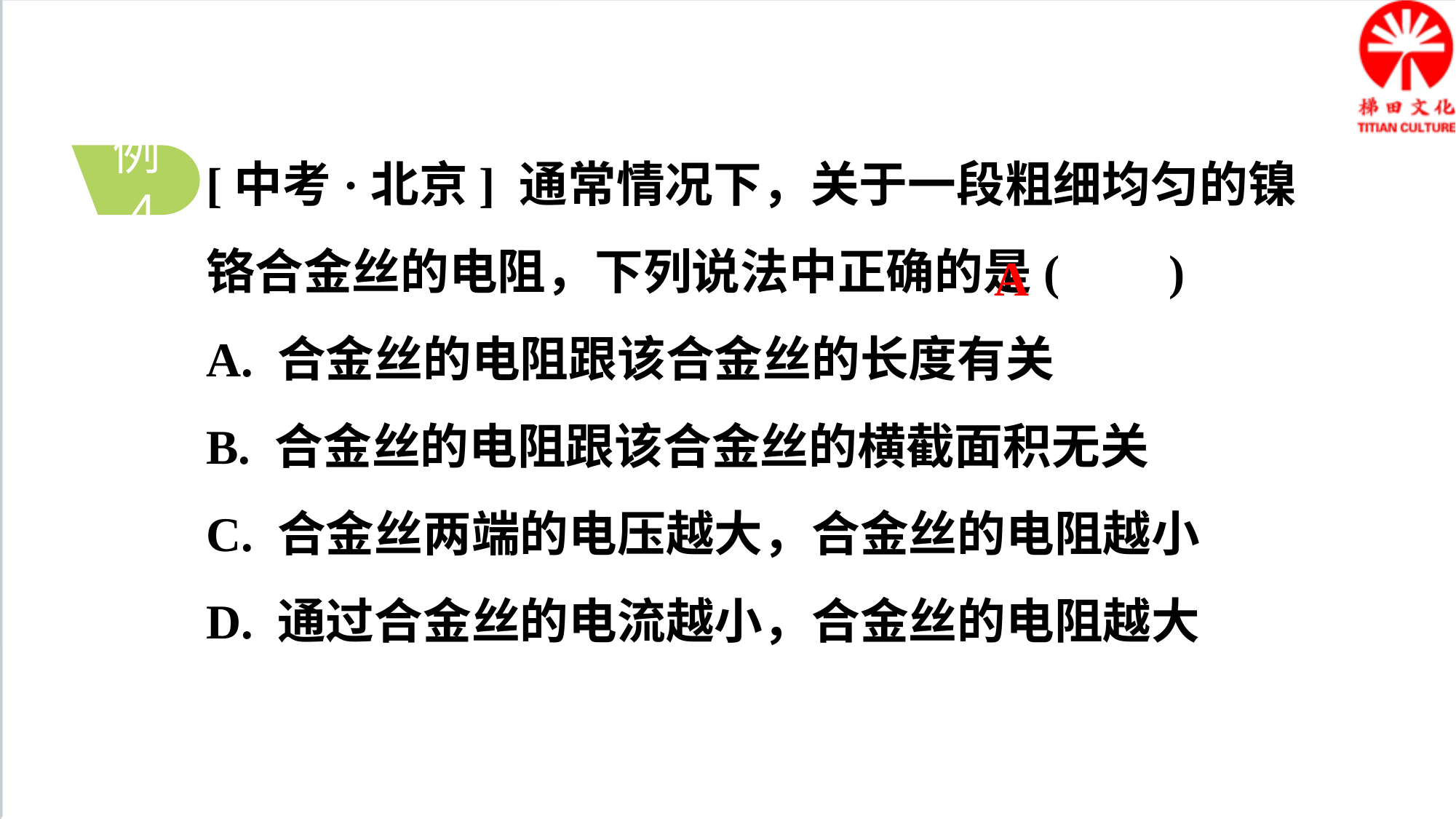

[中考·北京] 通常情况下，关于一段粗细均匀的镍铬合金丝的电阻，下列说法中正确的是(         )
A. 合金丝的电阻跟该合金丝的长度有关
B. 合金丝的电阻跟该合金丝的横截面积无关
C. 合金丝两端的电压越大，合金丝的电阻越小
D. 通过合金丝的电流越小，合金丝的电阻越大
例4
A